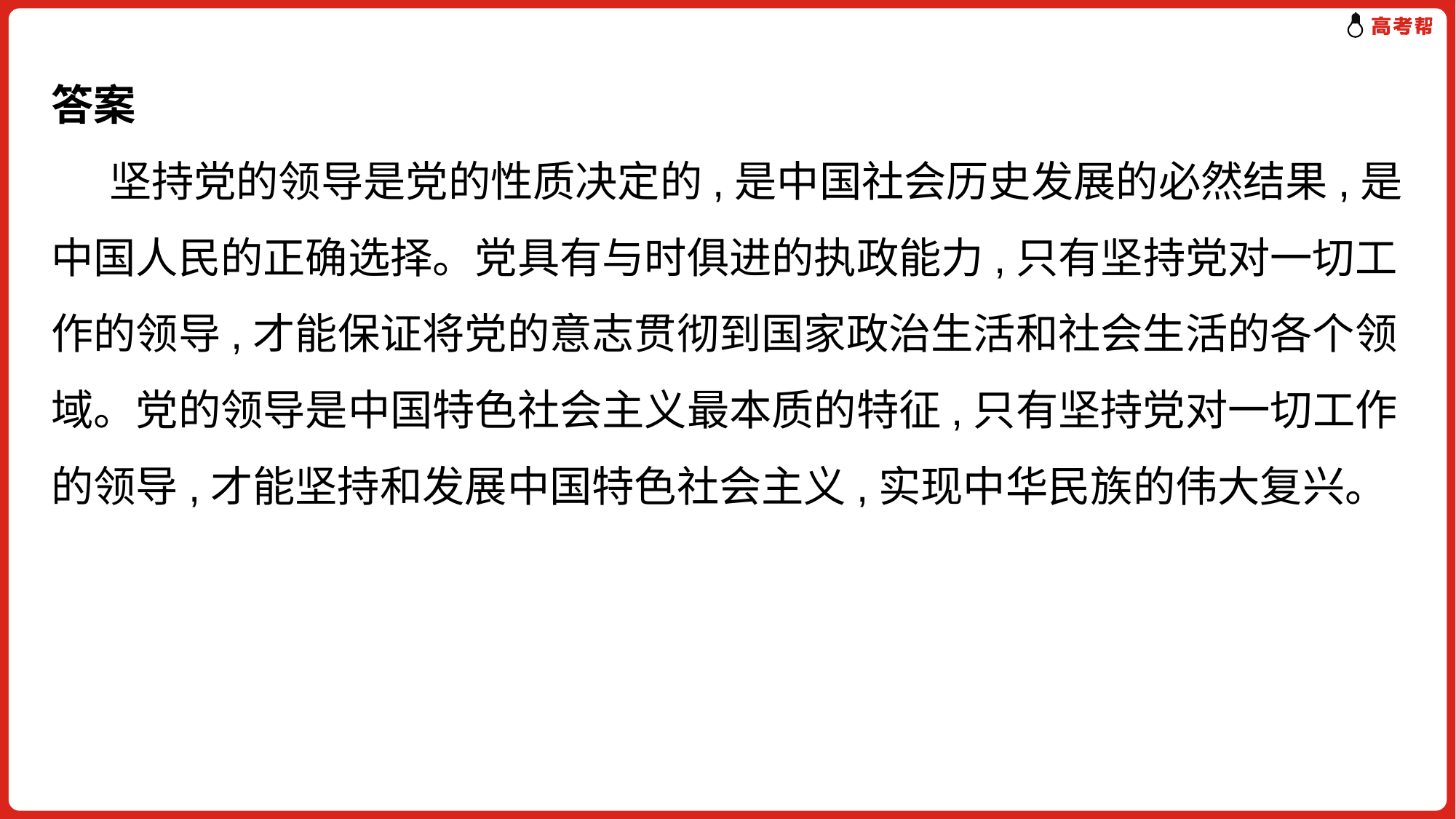

# 答案 坚持党的领导是党的性质决定的,是中国社会历史发展的必然结果,是中国人民的正确选择。党具有与时俱进的执政能力,只有坚持党对一切工作的领导,才能保证将党的意志贯彻到国家政治生活和社会生活的各个领域。党的领导是中国特色社会主义最本质的特征,只有坚持党对一切工作的领导,才能坚持和发展中国特色社会主义,实现中华民族的伟大复兴。